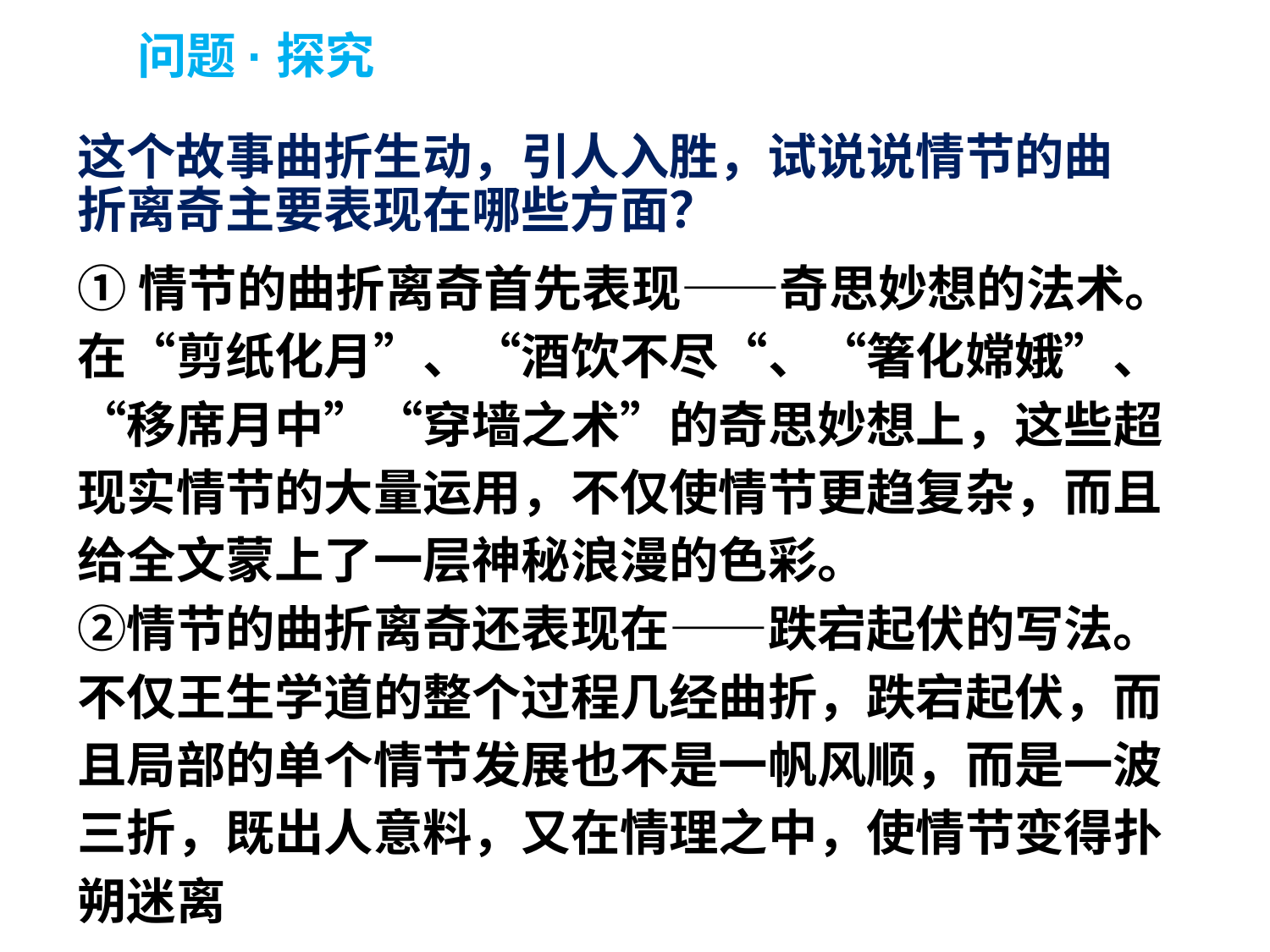

问题·探究
这个故事曲折生动，引人入胜，试说说情节的曲折离奇主要表现在哪些方面？
①情节的曲折离奇首先表现——奇思妙想的法术。在“剪纸化月”、“酒饮不尽“、“箸化嫦娥”、“移席月中”“穿墙之术”的奇思妙想上，这些超现实情节的大量运用，不仅使情节更趋复杂，而且给全文蒙上了一层神秘浪漫的色彩。 
②情节的曲折离奇还表现在——跌宕起伏的写法。不仅王生学道的整个过程几经曲折，跌宕起伏，而且局部的单个情节发展也不是一帆风顺，而是一波三折，既出人意料，又在情理之中，使情节变得扑朔迷离